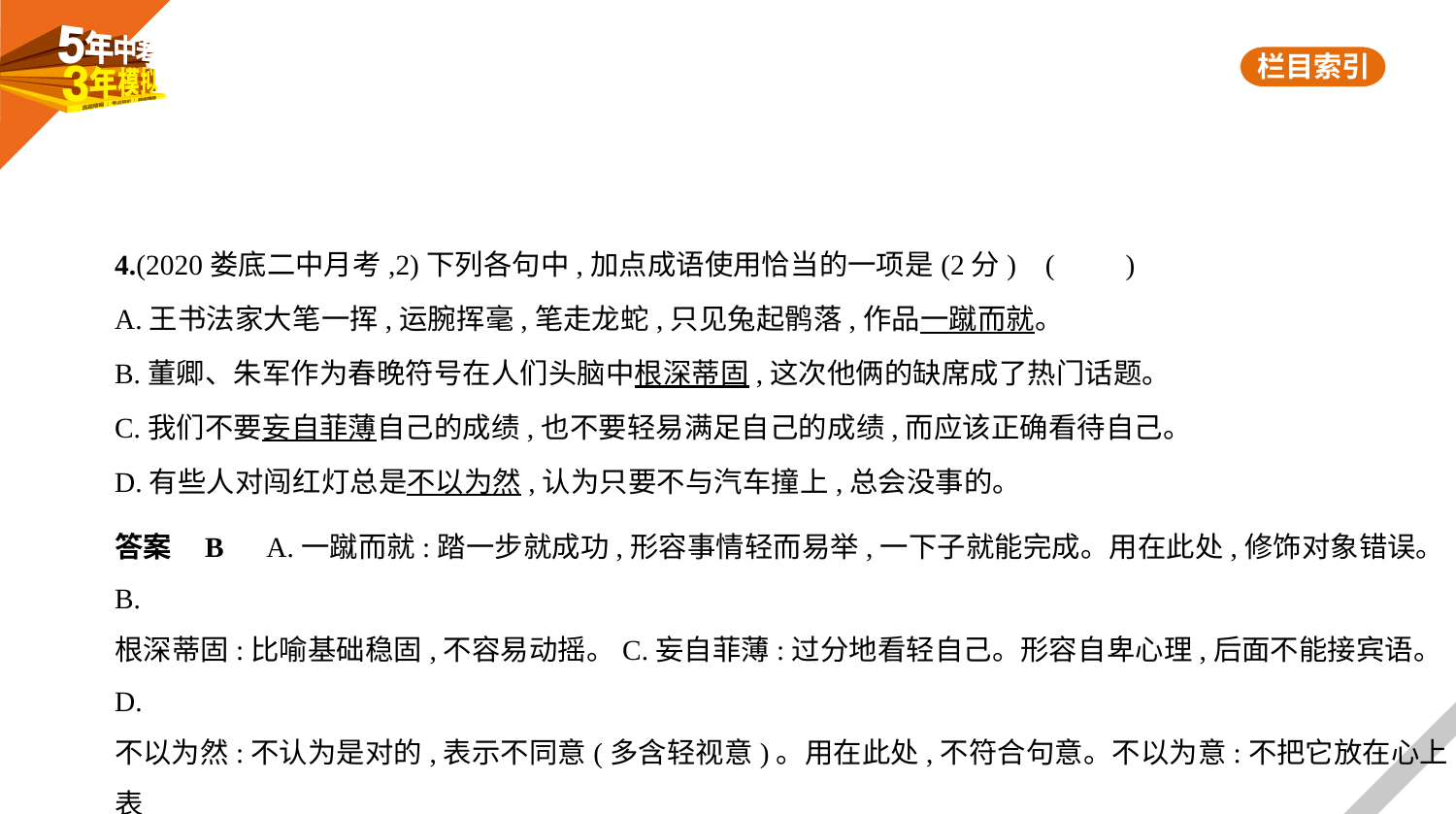

4.(2020娄底二中月考,2)下列各句中,加点成语使用恰当的一项是(2分) (　　)
A.王书法家大笔一挥,运腕挥毫,笔走龙蛇,只见兔起鹘落,作品一蹴而就。
B.董卿、朱军作为春晚符号在人们头脑中根深蒂固,这次他俩的缺席成了热门话题。
C.我们不要妄自菲薄自己的成绩,也不要轻易满足自己的成绩,而应该正确看待自己。
D.有些人对闯红灯总是不以为然,认为只要不与汽车撞上,总会没事的。
答案    B　A.一蹴而就:踏一步就成功,形容事情轻而易举,一下子就能完成。用在此处,修饰对象错误。B.
根深蒂固:比喻基础稳固,不容易动摇。C.妄自菲薄:过分地看轻自己。形容自卑心理,后面不能接宾语。D.
不以为然:不认为是对的,表示不同意(多含轻视意)。用在此处,不符合句意。不以为意:不把它放在心上,表
示不重视,不认真对待。此处应用“不以为意”。